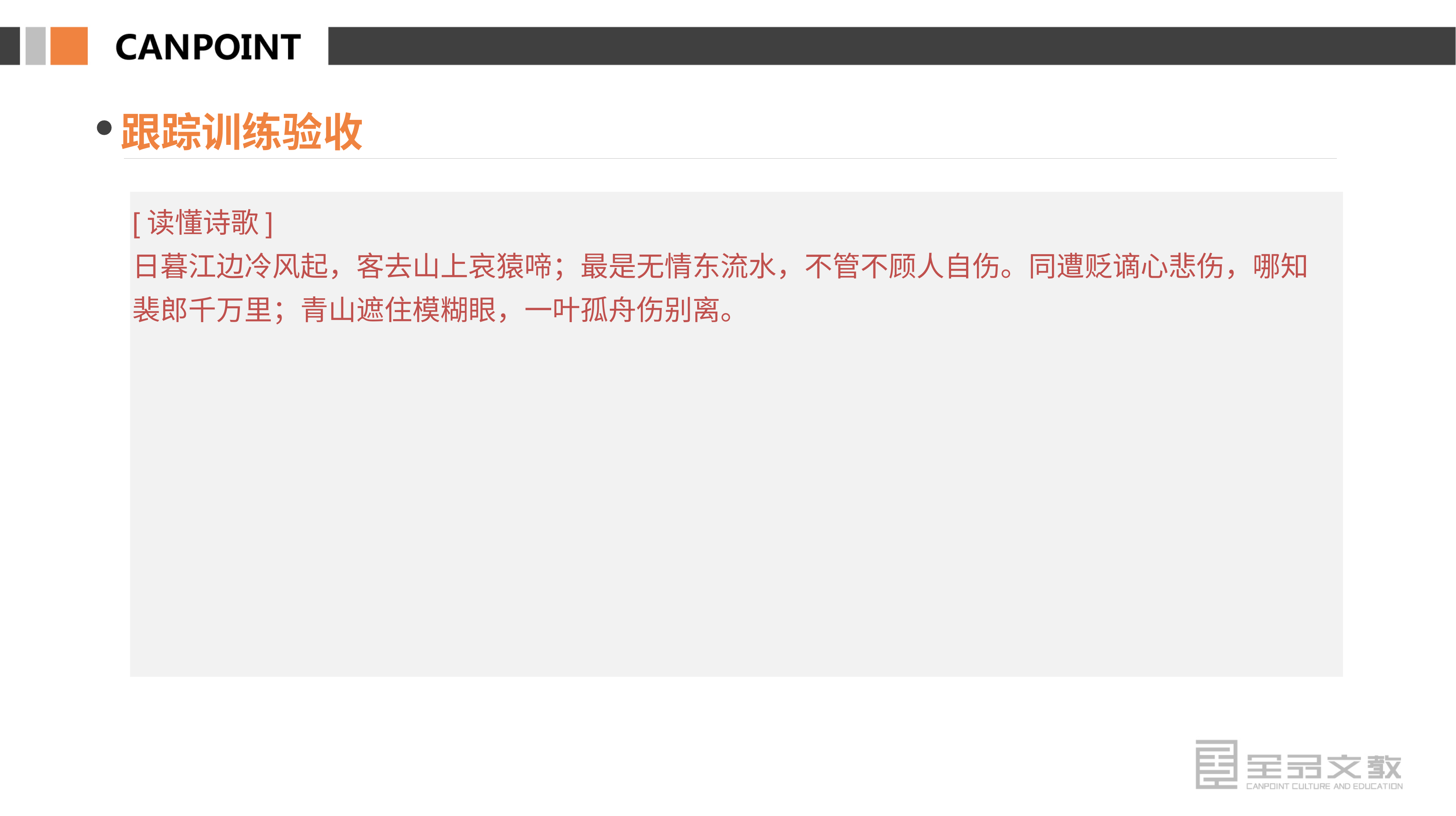

跟踪训练验收

[读懂诗歌]
日暮江边冷风起，客去山上哀猿啼；最是无情东流水，不管不顾人自伤。同遭贬谪心悲伤，哪知裴郎千万里；青山遮住模糊眼，一叶孤舟伤别离。